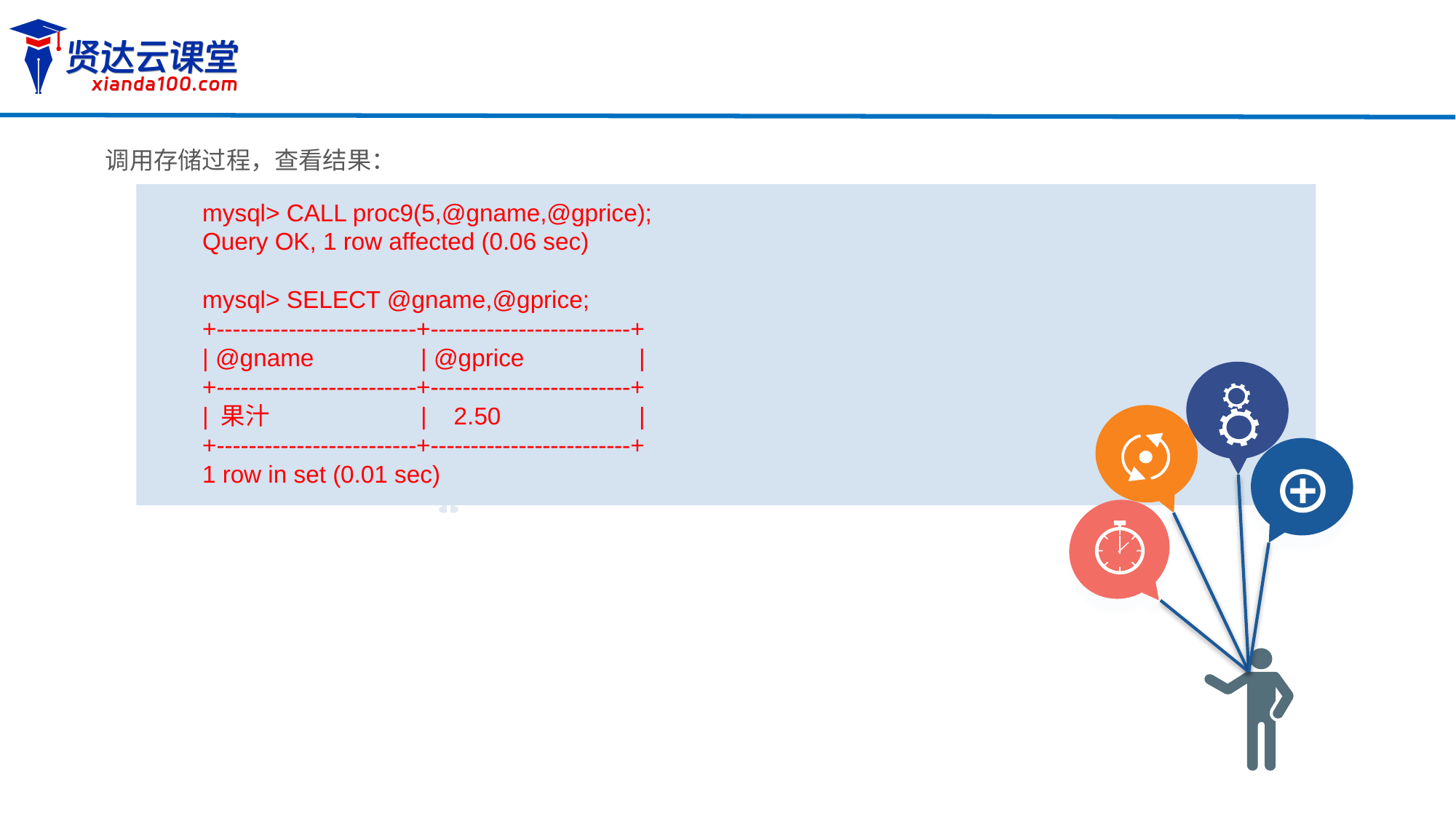

调用存储过程，查看结果：

mysql> CALL proc9(5,@gname,@gprice);
Query OK, 1 row affected (0.06 sec)

mysql> SELECT @gname,@gprice;
+-------------------------+-------------------------+
| @gname	| @gprice 	|
+-------------------------+-------------------------+
| 果汁   		|    2.50 		|
+-------------------------+-------------------------+
1 row in set (0.01 sec)